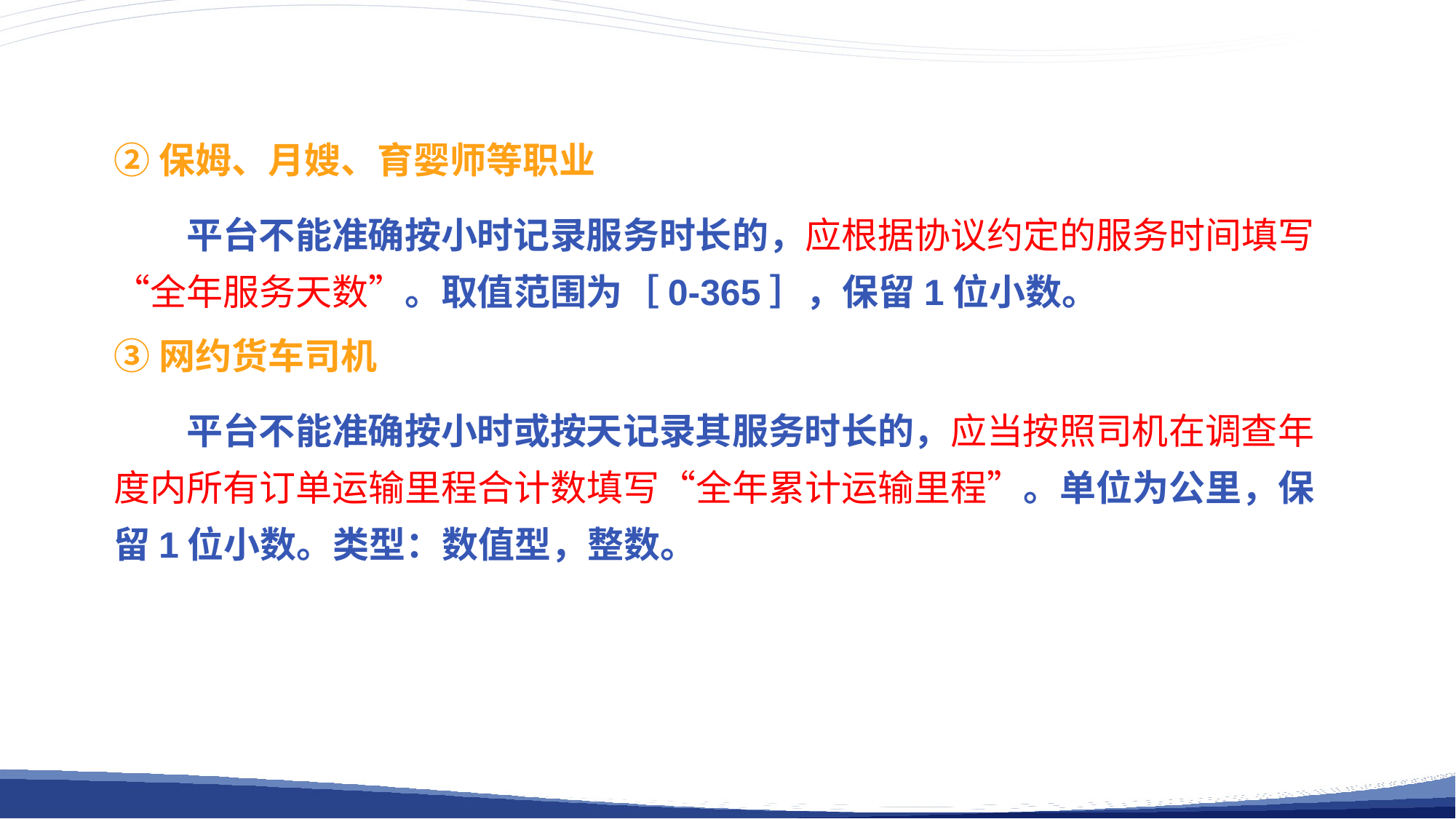

②保姆、月嫂、育婴师等职业
平台不能准确按小时记录服务时长的，应根据协议约定的服务时间填写“全年服务天数”。取值范围为［0-365］，保留1位小数。
③网约货车司机
平台不能准确按小时或按天记录其服务时长的，应当按照司机在调查年度内所有订单运输里程合计数填写“全年累计运输里程”。单位为公里，保留1位小数。类型：数值型，整数。